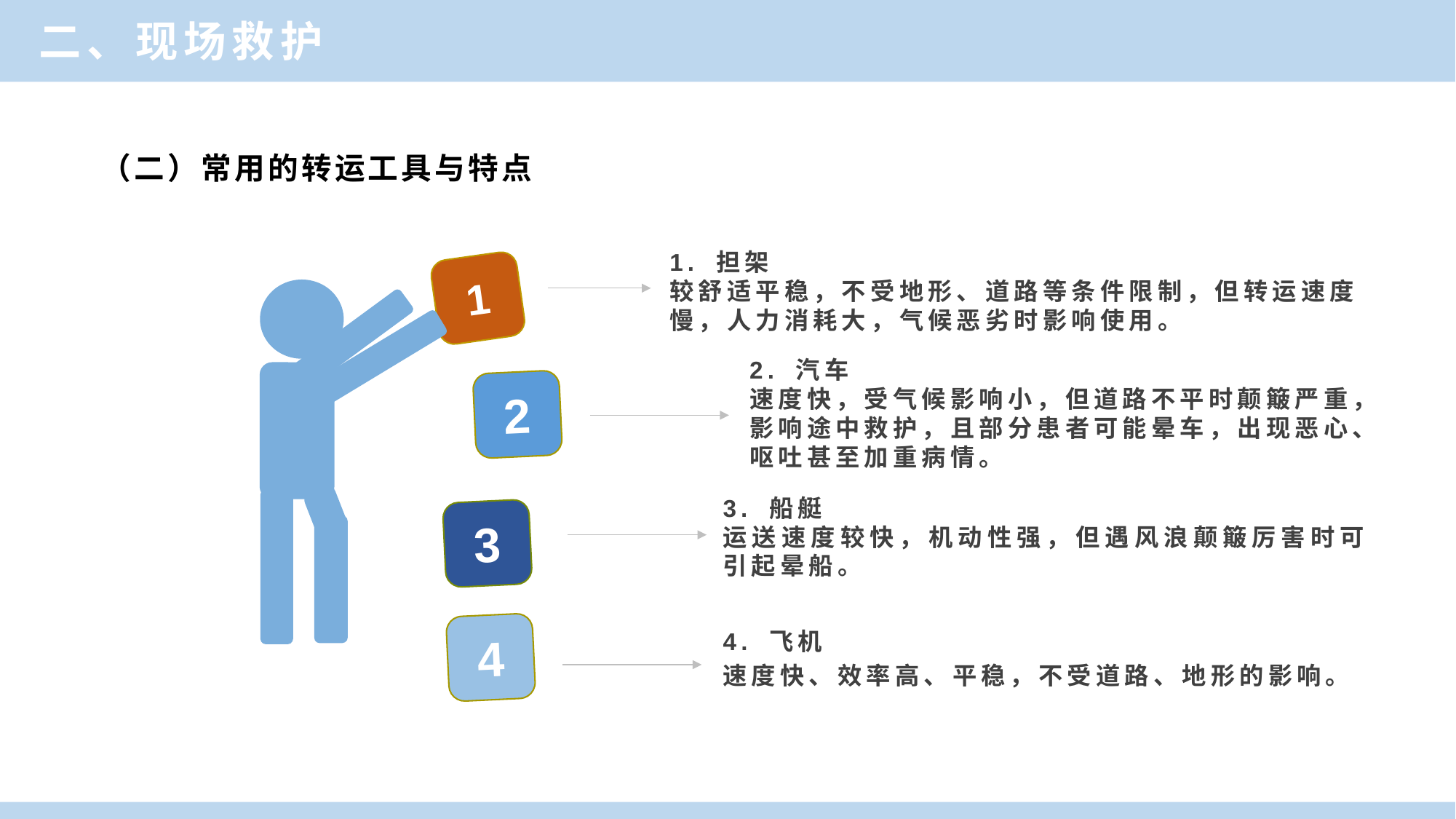

二、现场救护
（二）常用的转运工具与特点
1. 担架
较舒适平稳，不受地形、道路等条件限制，但转运速度慢，人力消耗大，气候恶劣时影响使用。
1

2. 汽车
速度快，受气候影响小，但道路不平时颠簸严重，影响途中救护，且部分患者可能晕车，出现恶心、呕吐甚至加重病情。
2
3. 船艇
运送速度较快，机动性强，但遇风浪颠簸厉害时可引起晕船。
3
4. 飞机
速度快、效率高、平稳，不受道路、地形的影响。
4